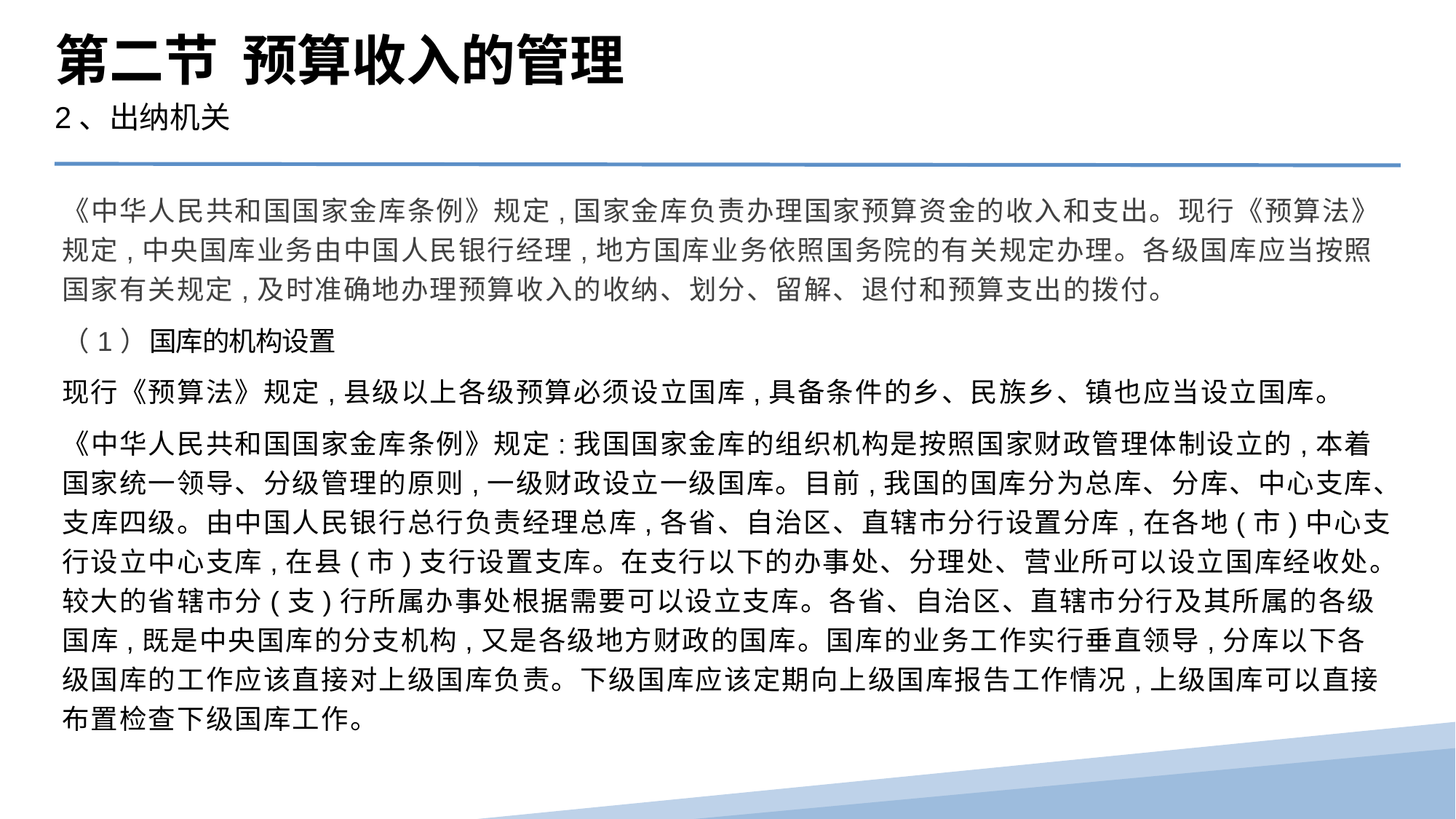

第二节  预算收入的管理
2、出纳机关
《中华人民共和国国家金库条例》规定,国家金库负责办理国家预算资金的收入和支出。现行《预算法》规定,中央国库业务由中国人民银行经理,地方国库业务依照国务院的有关规定办理。各级国库应当按照国家有关规定,及时准确地办理预算收入的收纳、划分、留解、退付和预算支出的拨付。
（1）国库的机构设置
现行《预算法》规定,县级以上各级预算必须设立国库,具备条件的乡、民族乡、镇也应当设立国库。
《中华人民共和国国家金库条例》规定:我国国家金库的组织机构是按照国家财政管理体制设立的,本着国家统一领导、分级管理的原则,一级财政设立一级国库。目前,我国的国库分为总库、分库、中心支库、支库四级。由中国人民银行总行负责经理总库,各省、自治区、直辖市分行设置分库,在各地(市)中心支行设立中心支库,在县(市)支行设置支库。在支行以下的办事处、分理处、营业所可以设立国库经收处。较大的省辖市分(支)行所属办事处根据需要可以设立支库。各省、自治区、直辖市分行及其所属的各级国库,既是中央国库的分支机构,又是各级地方财政的国库。国库的业务工作实行垂直领导,分库以下各级国库的工作应该直接对上级国库负责。下级国库应该定期向上级国库报告工作情况,上级国库可以直接布置检查下级国库工作。